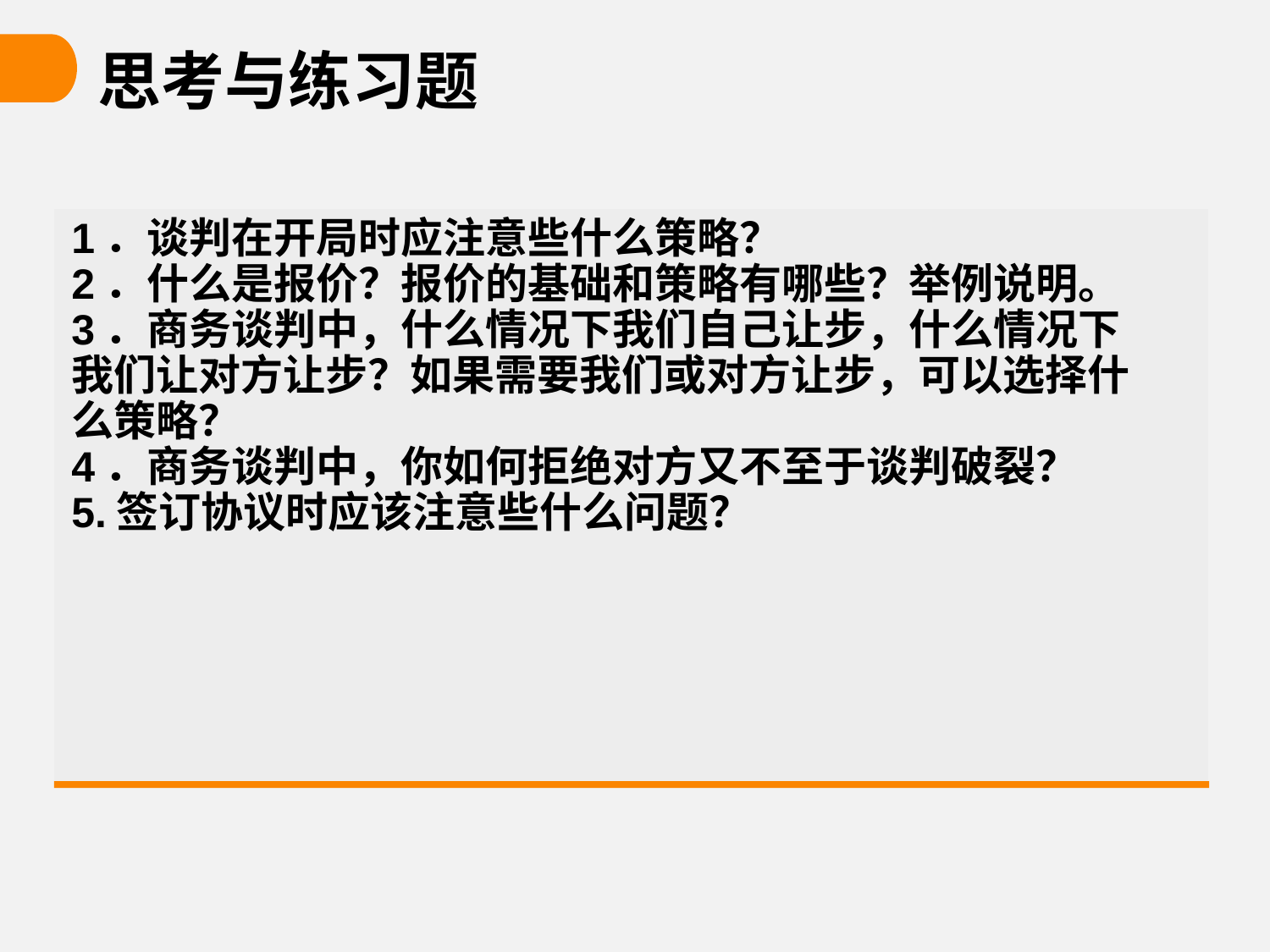

# 思考与练习题
1．谈判在开局时应注意些什么策略？
2．什么是报价？报价的基础和策略有哪些？举例说明。
3．商务谈判中，什么情况下我们自己让步，什么情况下我们让对方让步？如果需要我们或对方让步，可以选择什么策略？
4．商务谈判中，你如何拒绝对方又不至于谈判破裂？
5.签订协议时应该注意些什么问题？